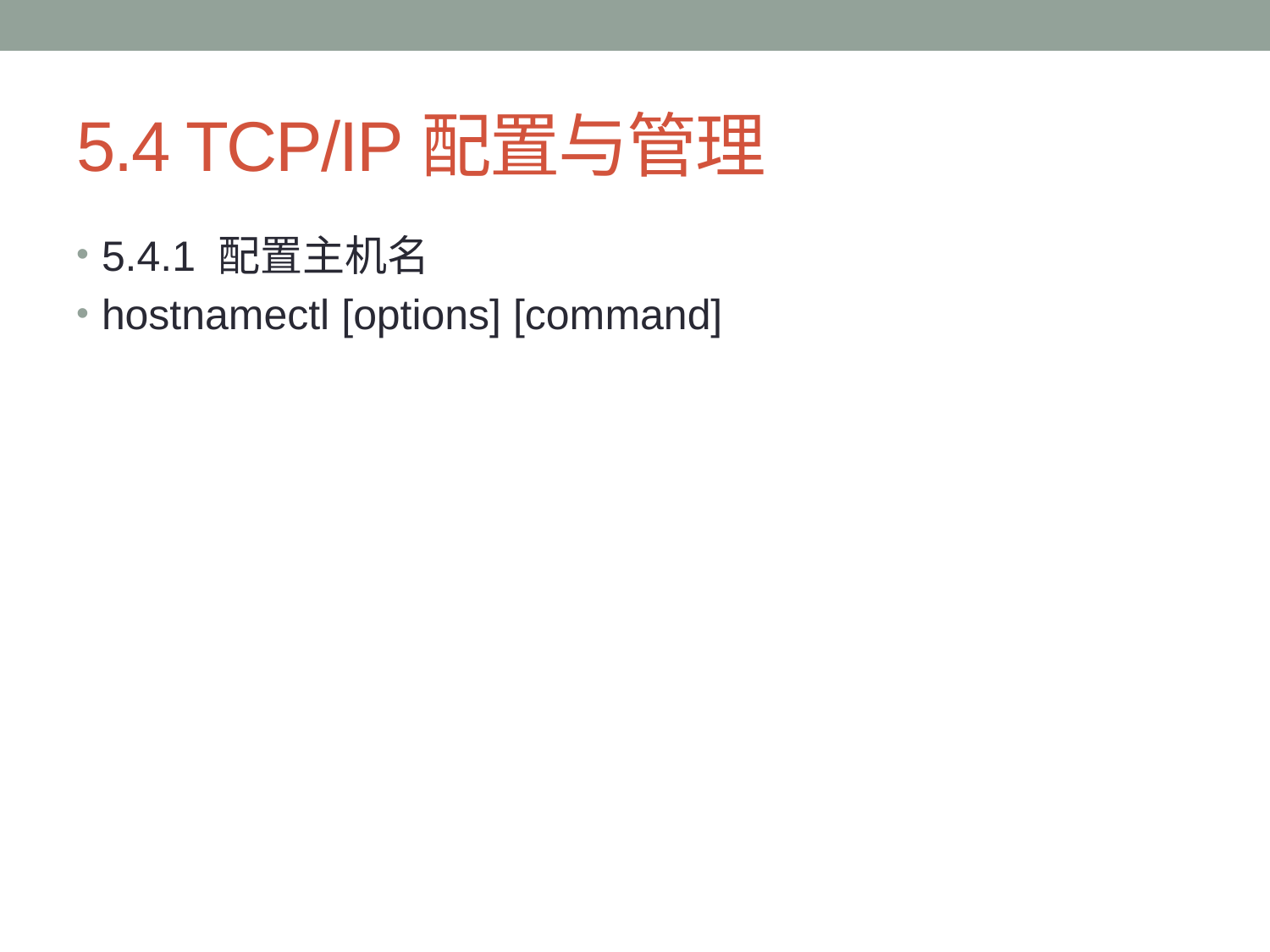

# 5.4 TCP/IP配置与管理
5.4.1 配置主机名
hostnamectl [options] [command]